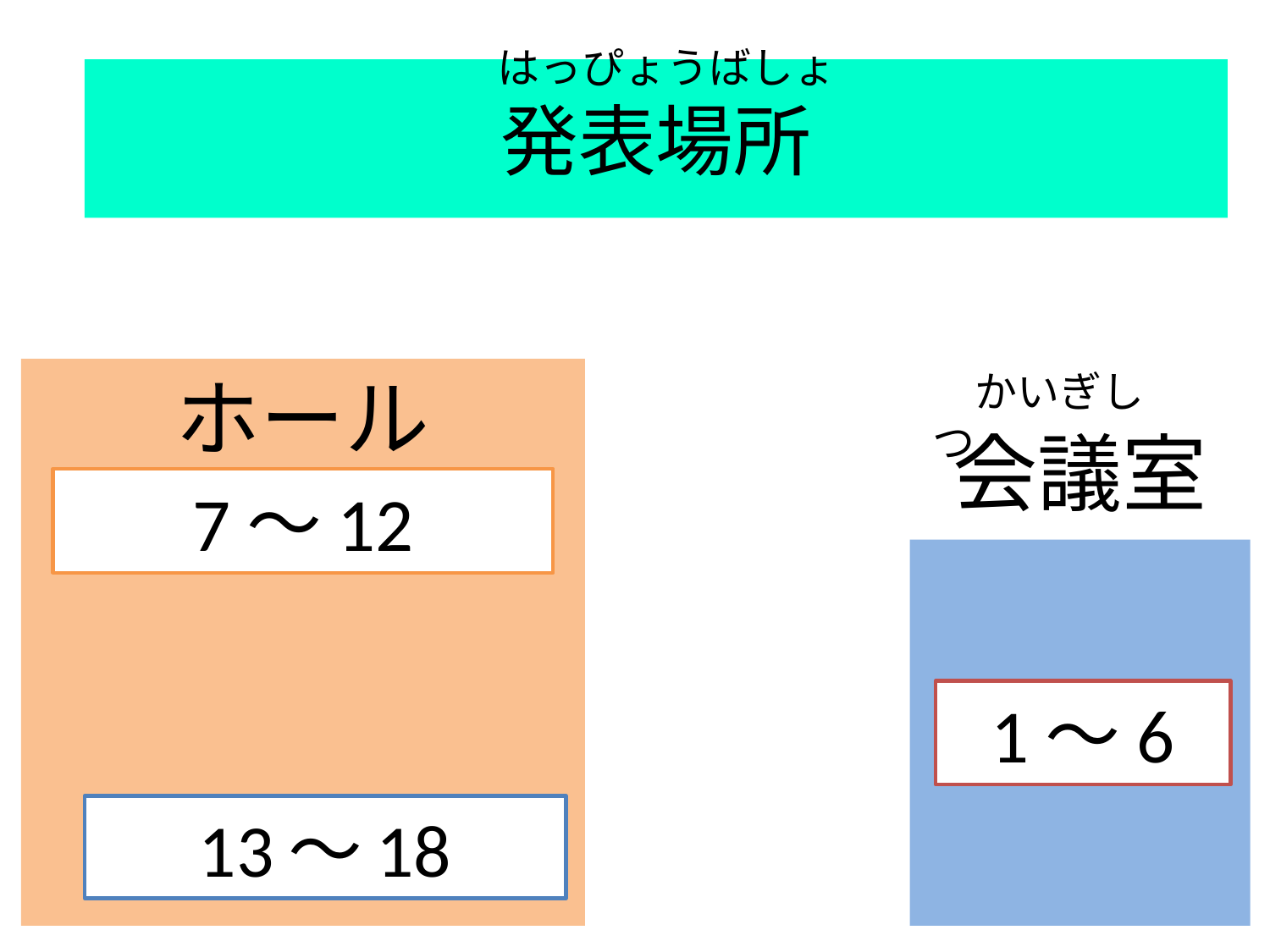

はっぴょうばしょ
#
発表場所
ホール
　かいぎしつ
会議室

7～12

1～6
13～18